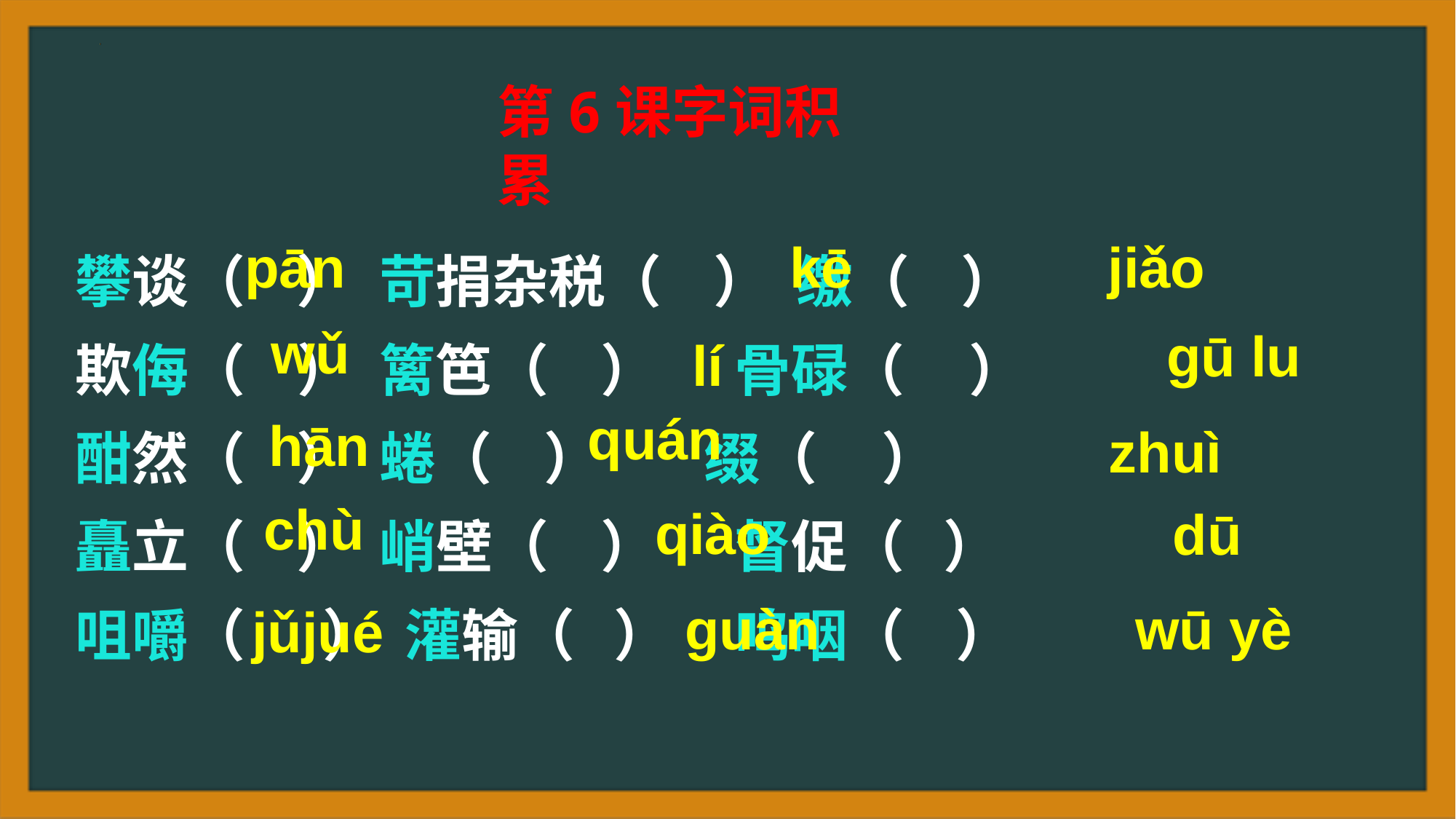

第6课字词积累
攀谈（    ）  苛捐杂税（    ）  缴（    ）
欺侮（    ）  篱笆（    ）      骨碌（     ）
酣然（    ）  蜷（    ）        缀（     ）
矗立（    ）  峭壁（    ）      督促（   ）
咀嚼（      ）  灌输（   ）     呜咽（    ）
pān
kē
jiǎo
wǔ
ɡū lu
lí
quán
hān
zhuì
chù
qiào
dū
ɡuàn
wū yè
jǔjué